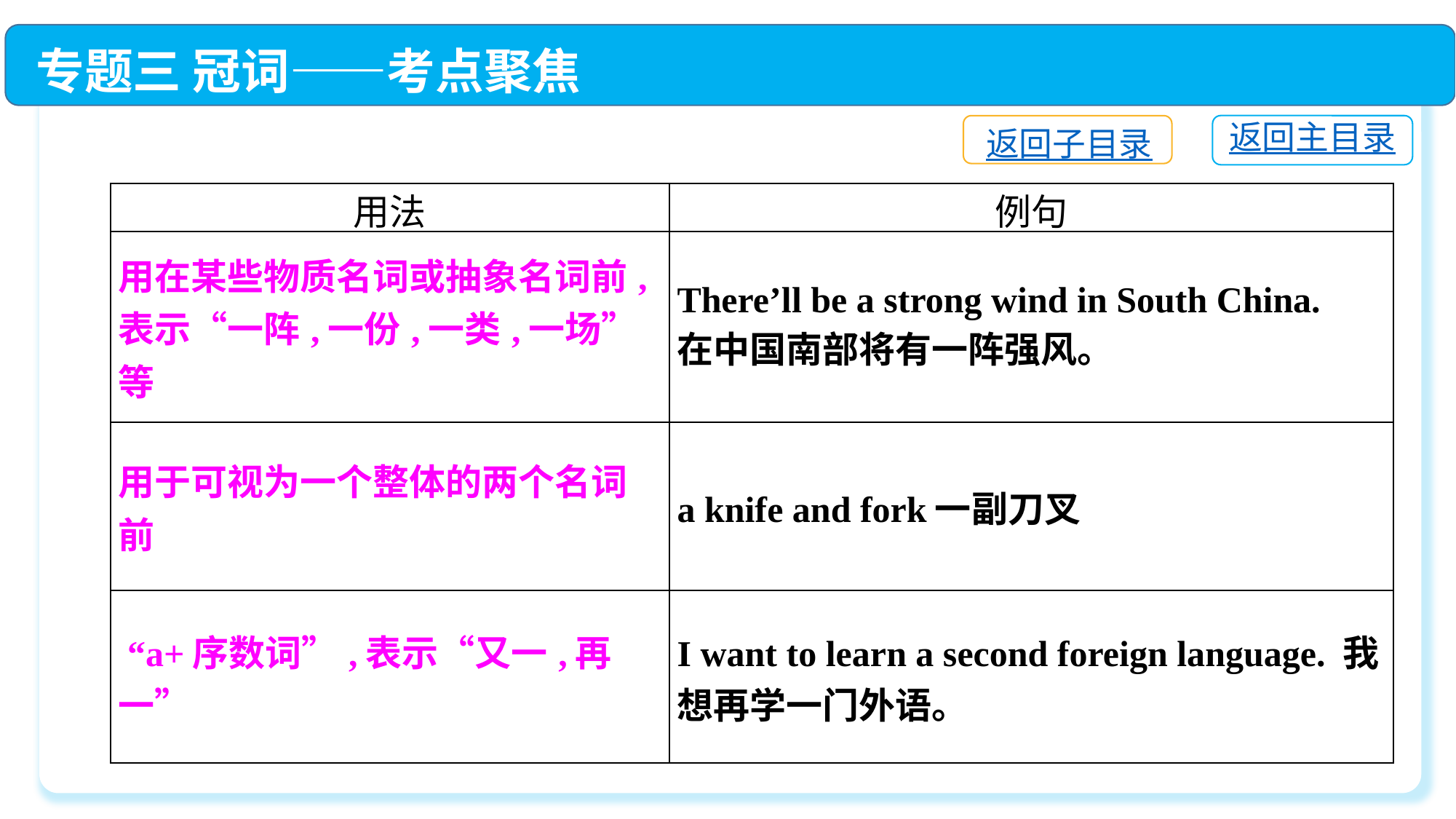

专题三 冠词——考点聚焦

返回主目录

返回子目录
| 用法 | 例句 |
| --- | --- |
| 用在某些物质名词或抽象名词前,表示“一阵,一份,一类,一场”等 | There’ll be a strong wind in South China. 在中国南部将有一阵强风。 |
| 用于可视为一个整体的两个名词前 | a knife and fork一副刀叉 |
| “a+序数词”,表示“又一,再一” | I want to learn a second foreign language. 我想再学一门外语。 |